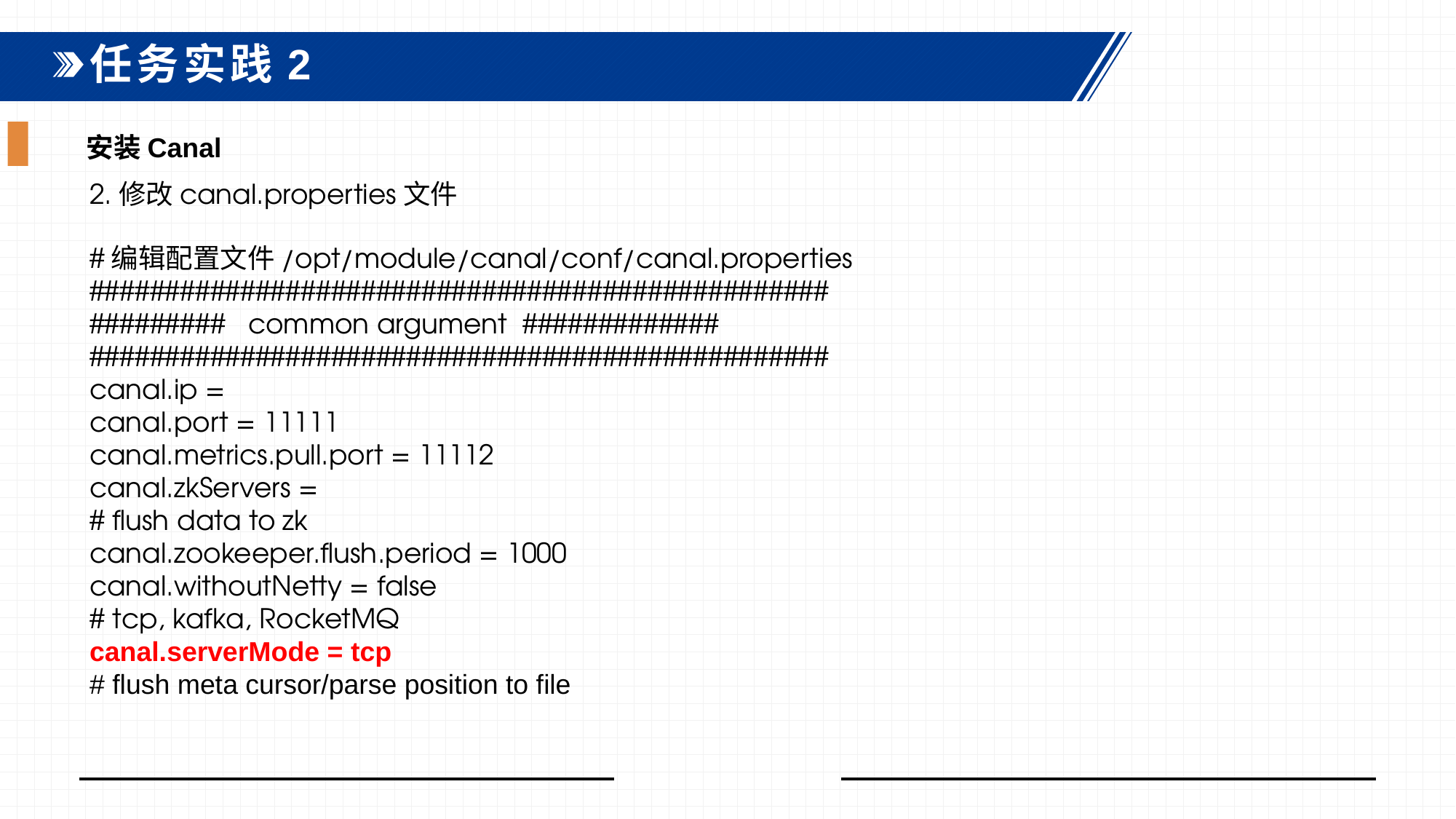

任务实践2
安装Canal
2.修改canal.properties文件
#编辑配置文件/opt/module/canal/conf/canal.properties ################################################# #########   common argument  #############  ################################################# canal.ip = canal.port = 11111 canal.metrics.pull.port = 11112 canal.zkServers = # flush data to zk canal.zookeeper.flush.period = 1000 canal.withoutNetty = false # tcp, kafka, RocketMQ canal.serverMode = tcp # flush meta cursor/parse position to file